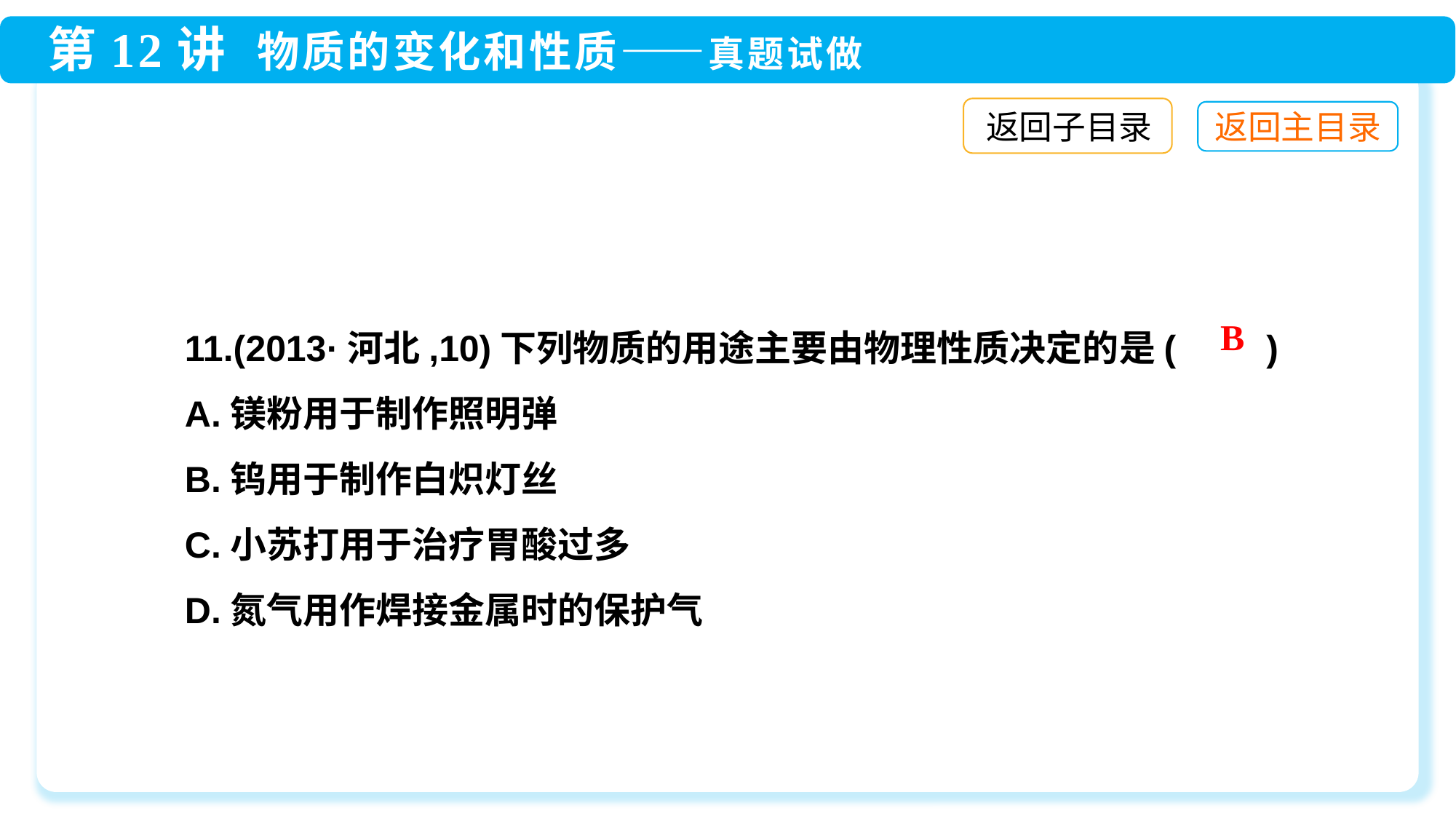

返回子目录

11.(2013·河北,10)下列物质的用途主要由物理性质决定的是(　　)
A.镁粉用于制作照明弹
B.钨用于制作白炽灯丝
C.小苏打用于治疗胃酸过多
D.氮气用作焊接金属时的保护气
B